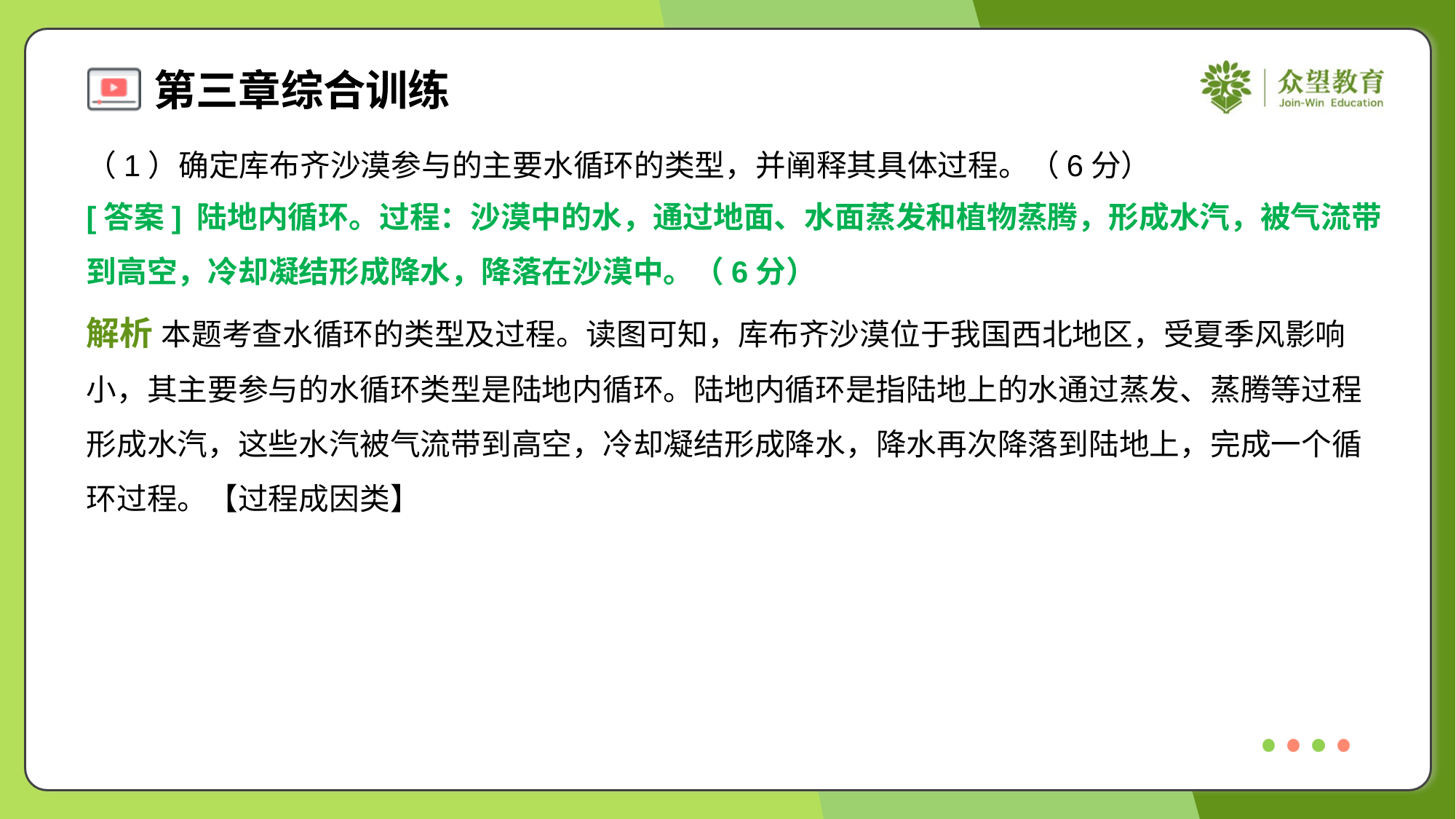

（1）确定库布齐沙漠参与的主要水循环的类型，并阐释其具体过程。（6分）
[答案] 陆地内循环。过程：沙漠中的水，通过地面、水面蒸发和植物蒸腾，形成水汽，被气流带
到高空，冷却凝结形成降水，降落在沙漠中。（6分）
解析 本题考查水循环的类型及过程。读图可知，库布齐沙漠位于我国西北地区，受夏季风影响
小，其主要参与的水循环类型是陆地内循环。陆地内循环是指陆地上的水通过蒸发、蒸腾等过程
形成水汽，这些水汽被气流带到高空，冷却凝结形成降水，降水再次降落到陆地上，完成一个循
环过程。【过程成因类】